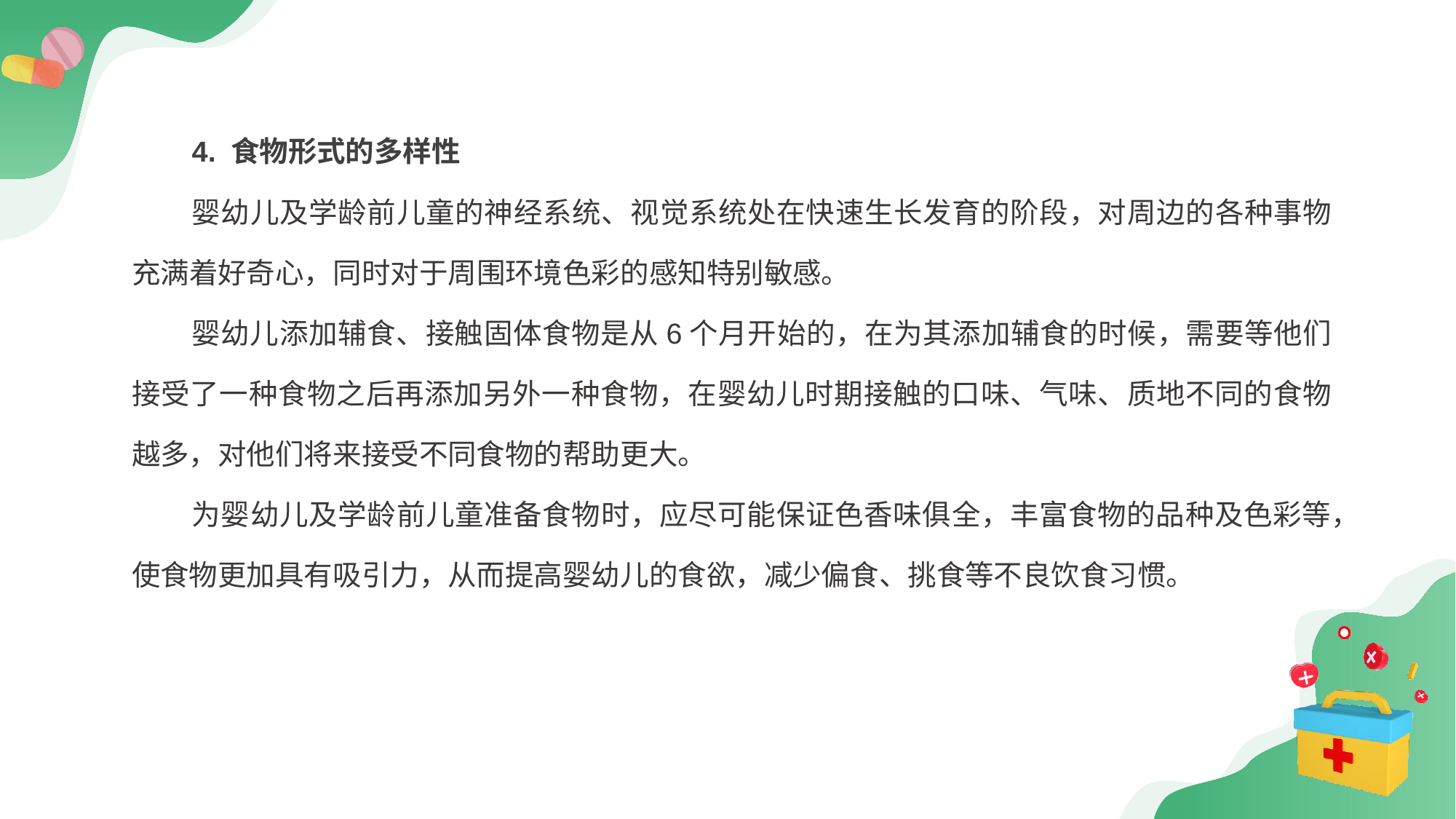

4. 食物形式的多样性
婴幼儿及学龄前儿童的神经系统、视觉系统处在快速生长发育的阶段，对周边的各种事物充满着好奇心，同时对于周围环境色彩的感知特别敏感。
婴幼儿添加辅食、接触固体食物是从6个月开始的，在为其添加辅食的时候，需要等他们接受了一种食物之后再添加另外一种食物，在婴幼儿时期接触的口味、气味、质地不同的食物越多，对他们将来接受不同食物的帮助更大。
为婴幼儿及学龄前儿童准备食物时，应尽可能保证色香味俱全，丰富食物的品种及色彩等，使食物更加具有吸引力，从而提高婴幼儿的食欲，减少偏食、挑食等不良饮食习惯。